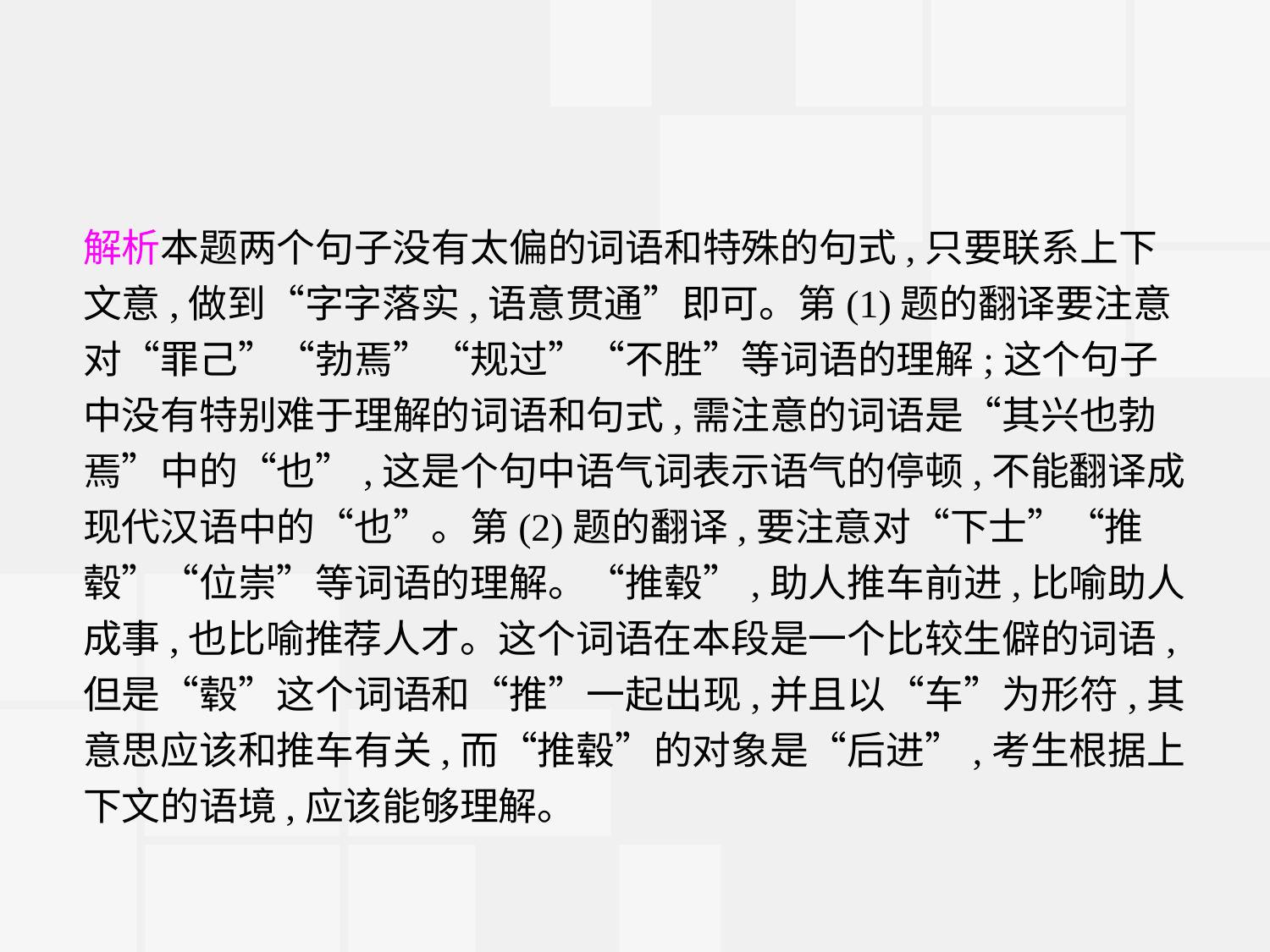

解析本题两个句子没有太偏的词语和特殊的句式,只要联系上下文意,做到“字字落实,语意贯通”即可。第(1)题的翻译要注意对“罪己”“勃焉”“规过”“不胜”等词语的理解;这个句子中没有特别难于理解的词语和句式,需注意的词语是“其兴也勃焉”中的“也”,这是个句中语气词表示语气的停顿,不能翻译成现代汉语中的“也”。第(2)题的翻译,要注意对“下士”“推毂”“位崇”等词语的理解。“推毂”,助人推车前进,比喻助人成事,也比喻推荐人才。这个词语在本段是一个比较生僻的词语,但是“毂”这个词语和“推”一起出现,并且以“车”为形符,其意思应该和推车有关,而“推毂”的对象是“后进”,考生根据上下文的语境,应该能够理解。